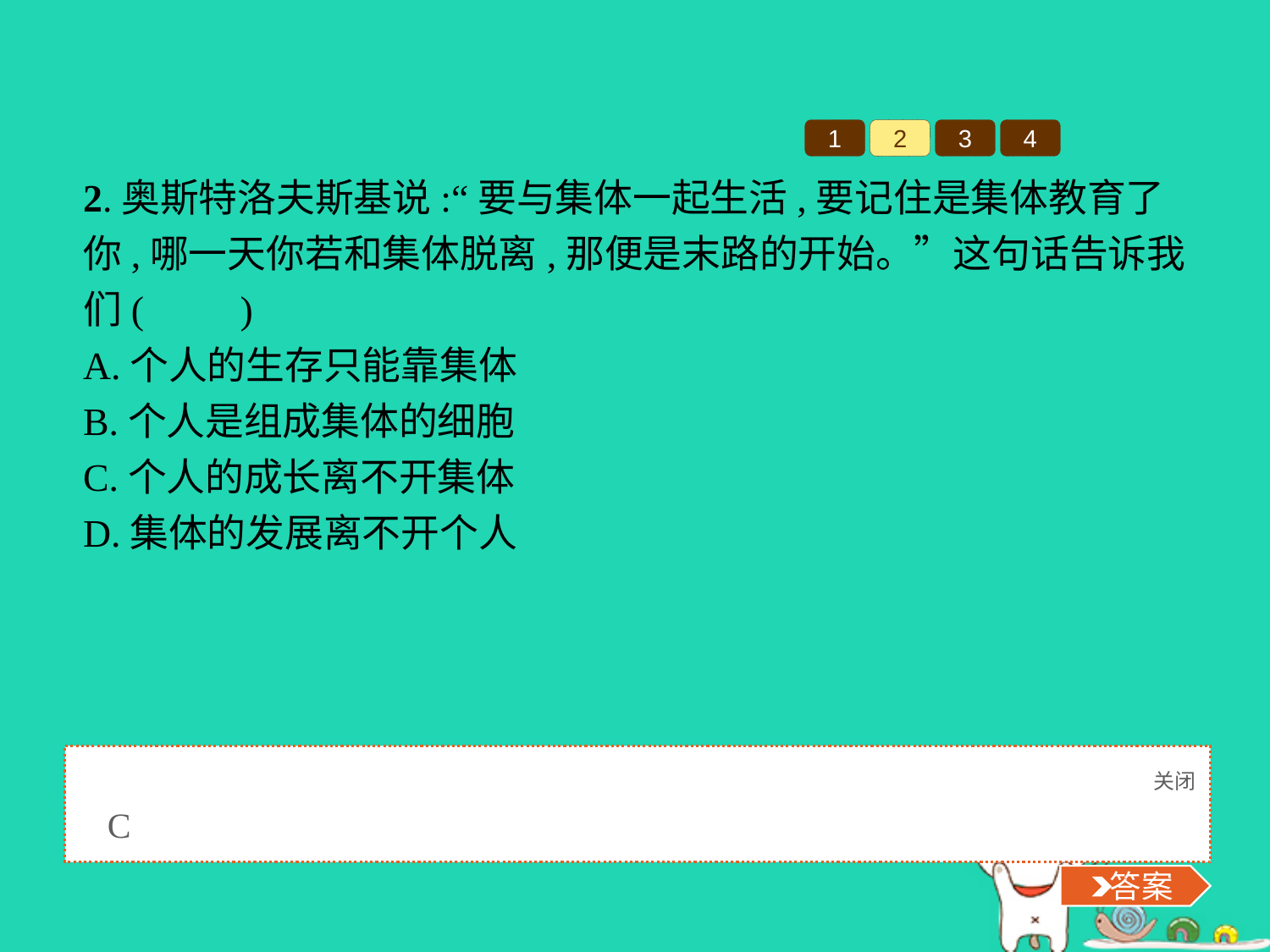

1
2
3
4
2.奥斯特洛夫斯基说:“要与集体一起生活,要记住是集体教育了你,哪一天你若和集体脱离,那便是末路的开始。”这句话告诉我们(　　)
A.个人的生存只能靠集体
B.个人是组成集体的细胞
C.个人的成长离不开集体
D.集体的发展离不开个人

关闭
  答案

C
  答案